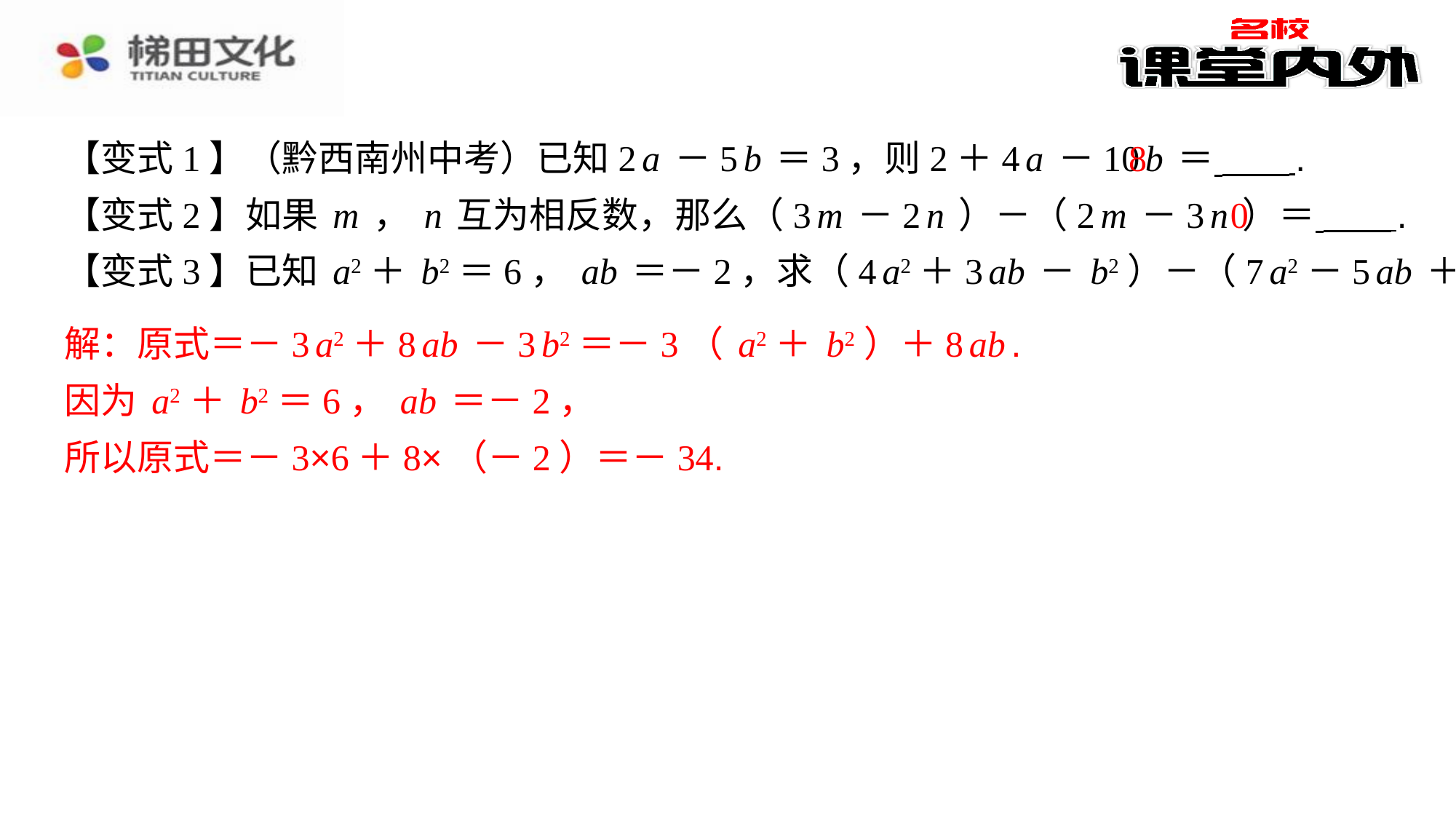

解：原式＝－3a2＋8ab－3b2＝－3（a2＋b2）＋8ab.
因为a2＋b2＝6，ab＝－2，
所以原式＝－3×6＋8×（－2）＝－34.
8
【变式1】（黔西南州中考）已知2a－5b＝3，则2＋4a－10b＝            ⁠.
【变式2】如果m，n互为相反数，那么（3m－2n）－（2m－3n）＝            ⁠.
【变式3】已知a2＋b2＝6，ab＝－2，求（4a2＋3ab－b2）－（7a2－5ab＋2b2）的值.
0
解：原式＝－3a2＋8ab－3b2＝－3（a2＋b2）＋8ab.
因为a2＋b2＝6，ab＝－2，
所以原式＝－3×6＋8×（－2）＝－34.